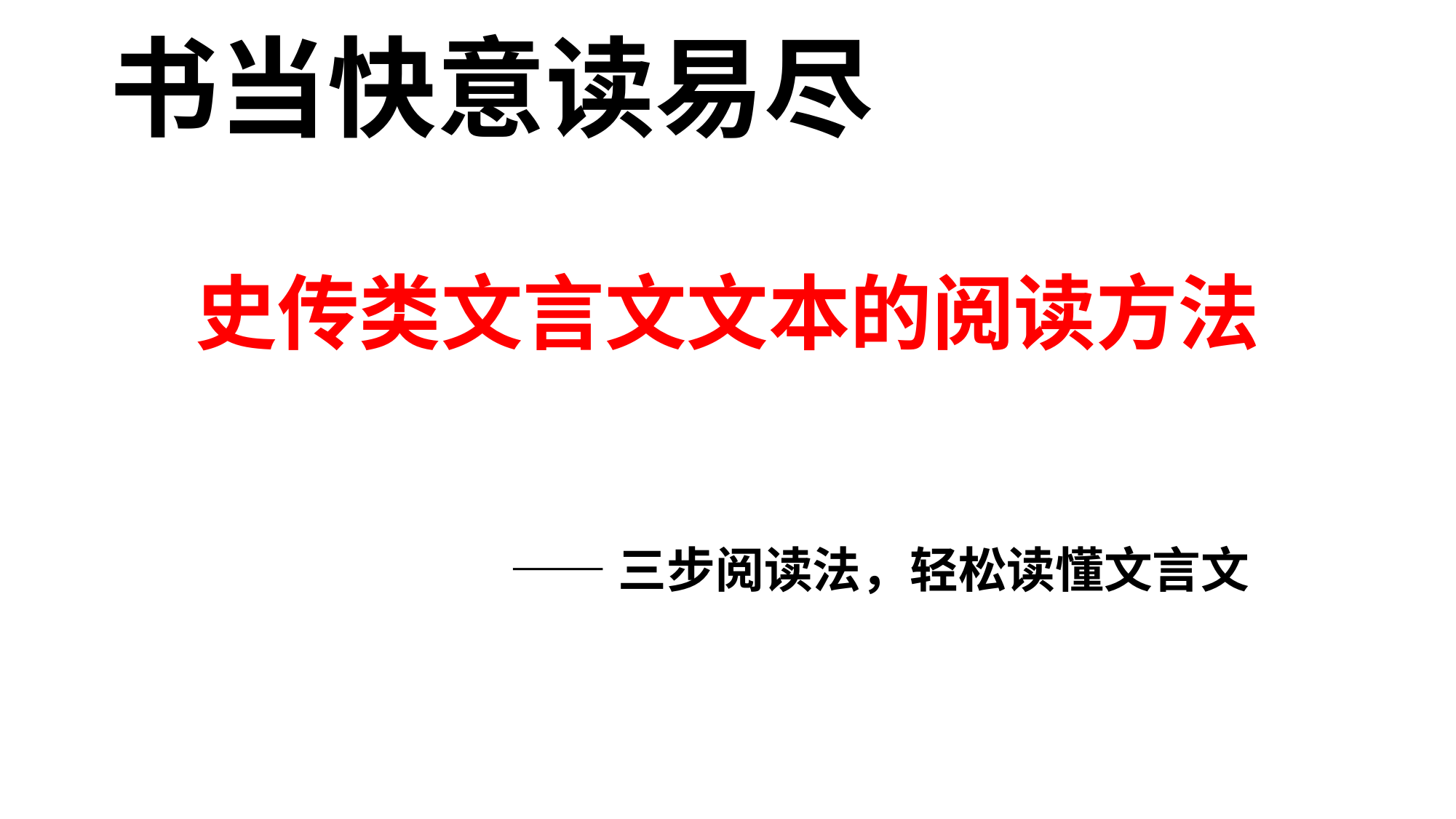

书当快意读易尽
# 史传类文言文文本的阅读方法
——三步阅读法，轻松读懂文言文